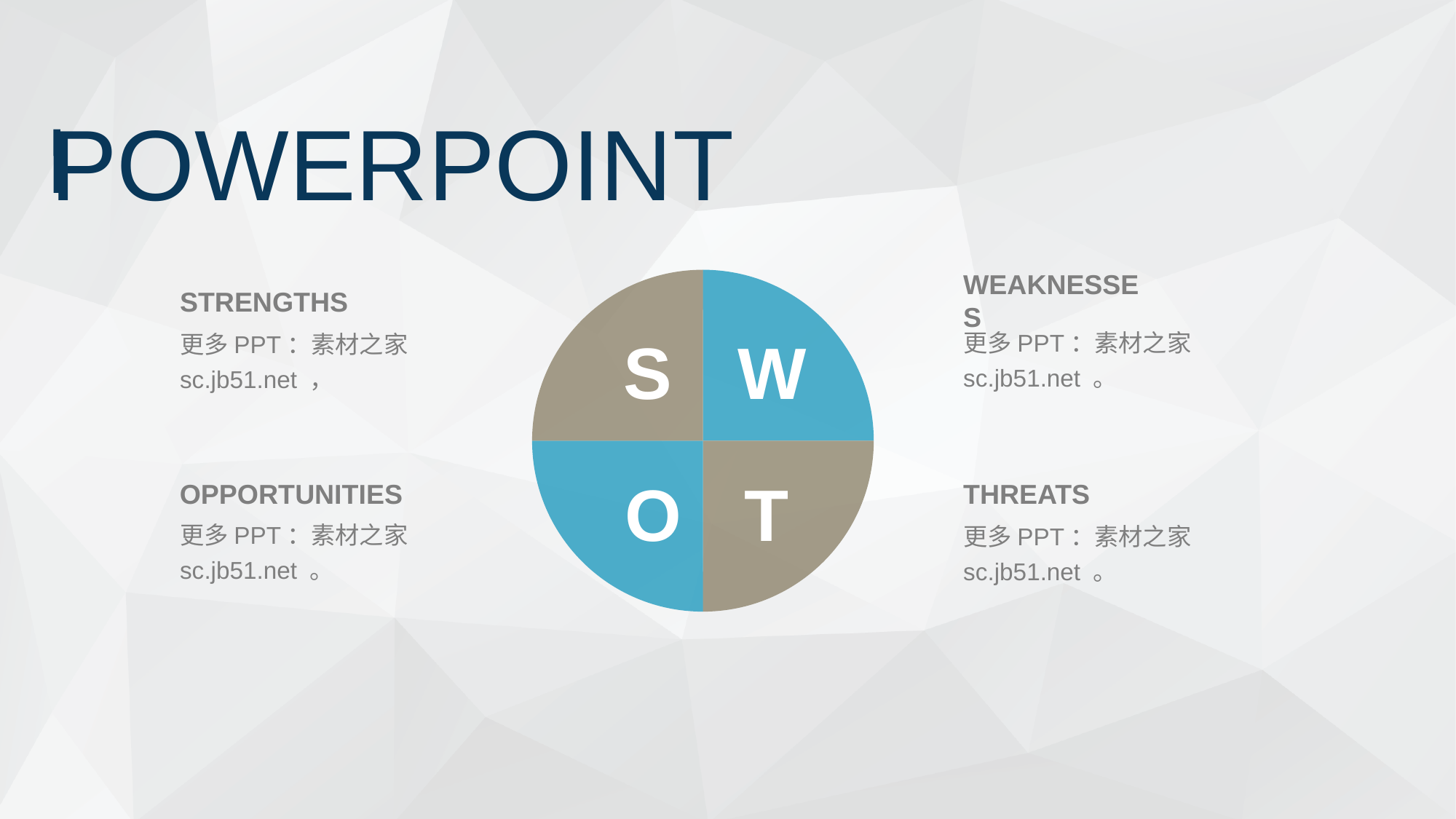

POWERPOINT

WEAKNESSES
STRENGTHS
更多PPT：素材之家 sc.jb51.net 。
更多PPT：素材之家 sc.jb51.net ，
S
W
OPPORTUNITIES
O
T
THREATS
更多PPT：素材之家 sc.jb51.net 。
更多PPT：素材之家 sc.jb51.net 。